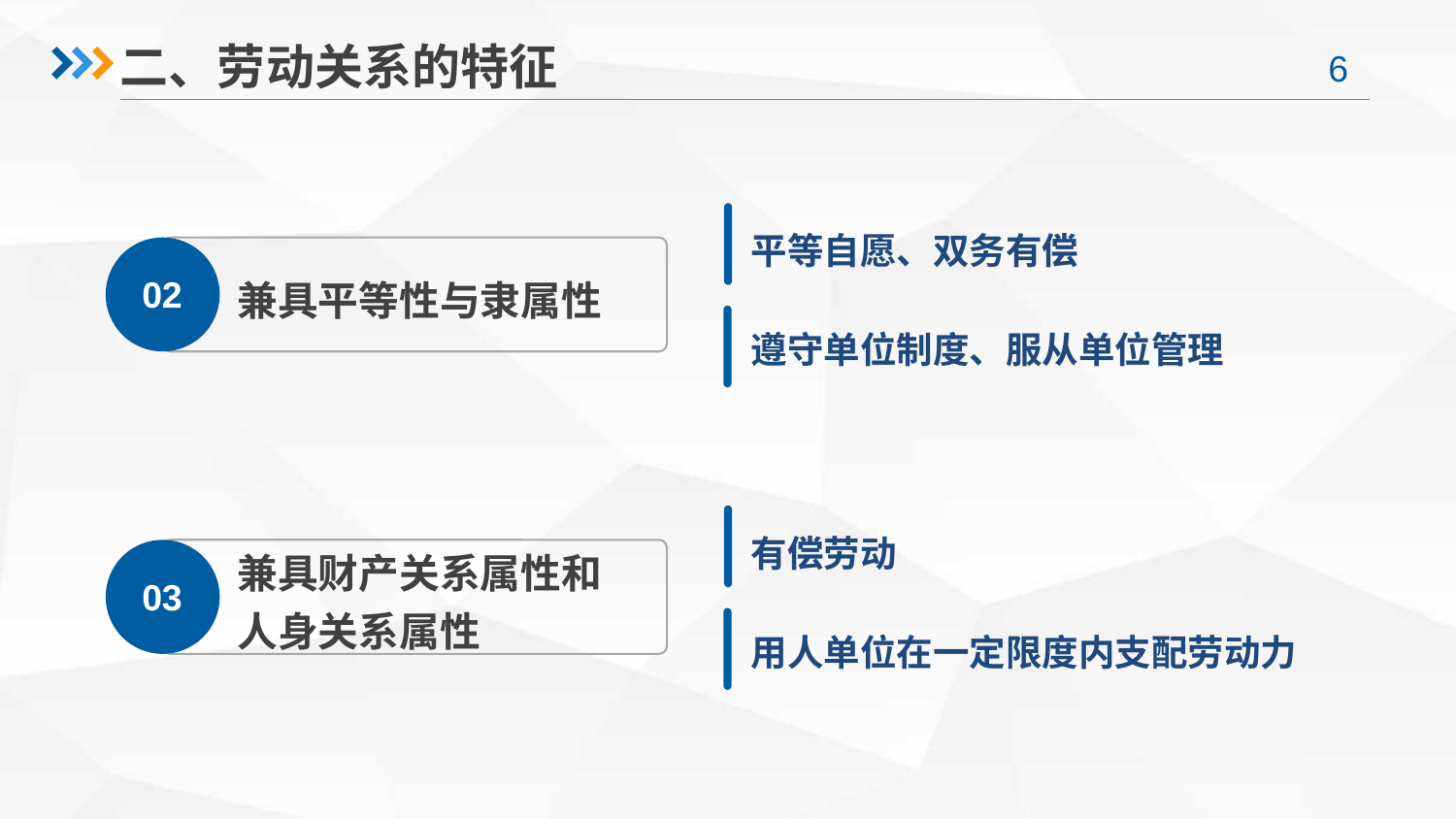

二、劳动关系的特征

平等自愿、双务有偿

02
兼具平等性与隶属性

遵守单位制度、服从单位管理

有偿劳动

03
兼具财产关系属性和
人身关系属性

用人单位在一定限度内支配劳动力